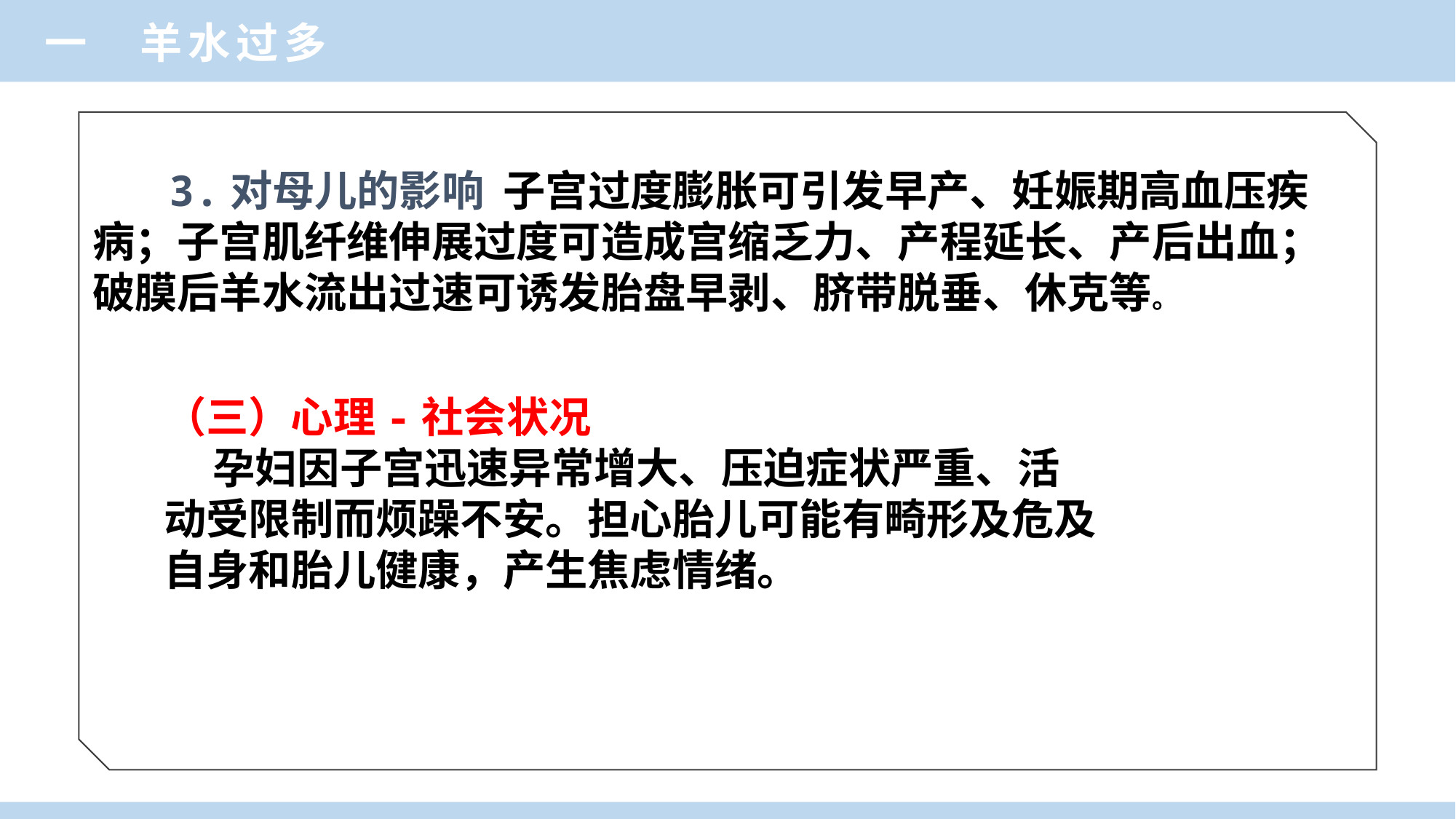

一   羊水过多

   3.对母儿的影响  子宫过度膨胀可引发早产、妊娠期高血压疾病；子宫肌纤维伸展过度可造成宫缩乏力、产程延长、产后出血；破膜后羊水流出过速可诱发胎盘早剥、脐带脱垂、休克等。
（三）心理-社会状况
    孕妇因子宫迅速异常增大、压迫症状严重、活
动受限制而烦躁不安。担心胎儿可能有畸形及危及
自身和胎儿健康，产生焦虑情绪。